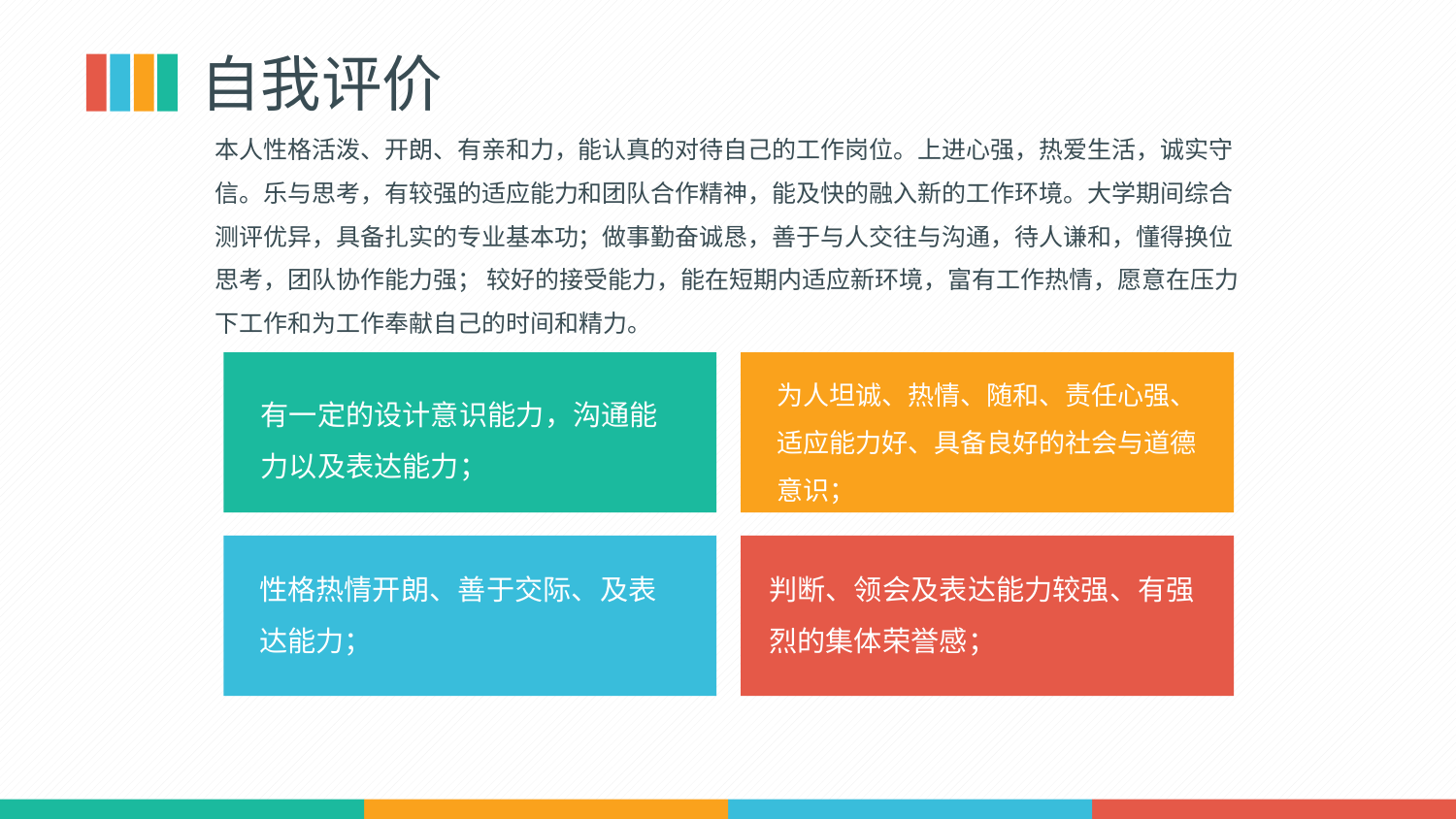

自我评价
本人性格活泼、开朗、有亲和力，能认真的对待自己的工作岗位。上进心强，热爱生活，诚实守信。乐与思考，有较强的适应能力和团队合作精神，能及快的融入新的工作环境。大学期间综合测评优异，具备扎实的专业基本功；做事勤奋诚恳，善于与人交往与沟通，待人谦和，懂得换位思考，团队协作能力强； 较好的接受能力，能在短期内适应新环境，富有工作热情，愿意在压力下工作和为工作奉献自己的时间和精力。

有一定的设计意识能力，沟通能力以及表达能力；

为人坦诚、热情、随和、责任心强、适应能力好、具备良好的社会与道德意识；

性格热情开朗、善于交际、及表达能力；

判断、领会及表达能力较强、有强烈的集体荣誉感；